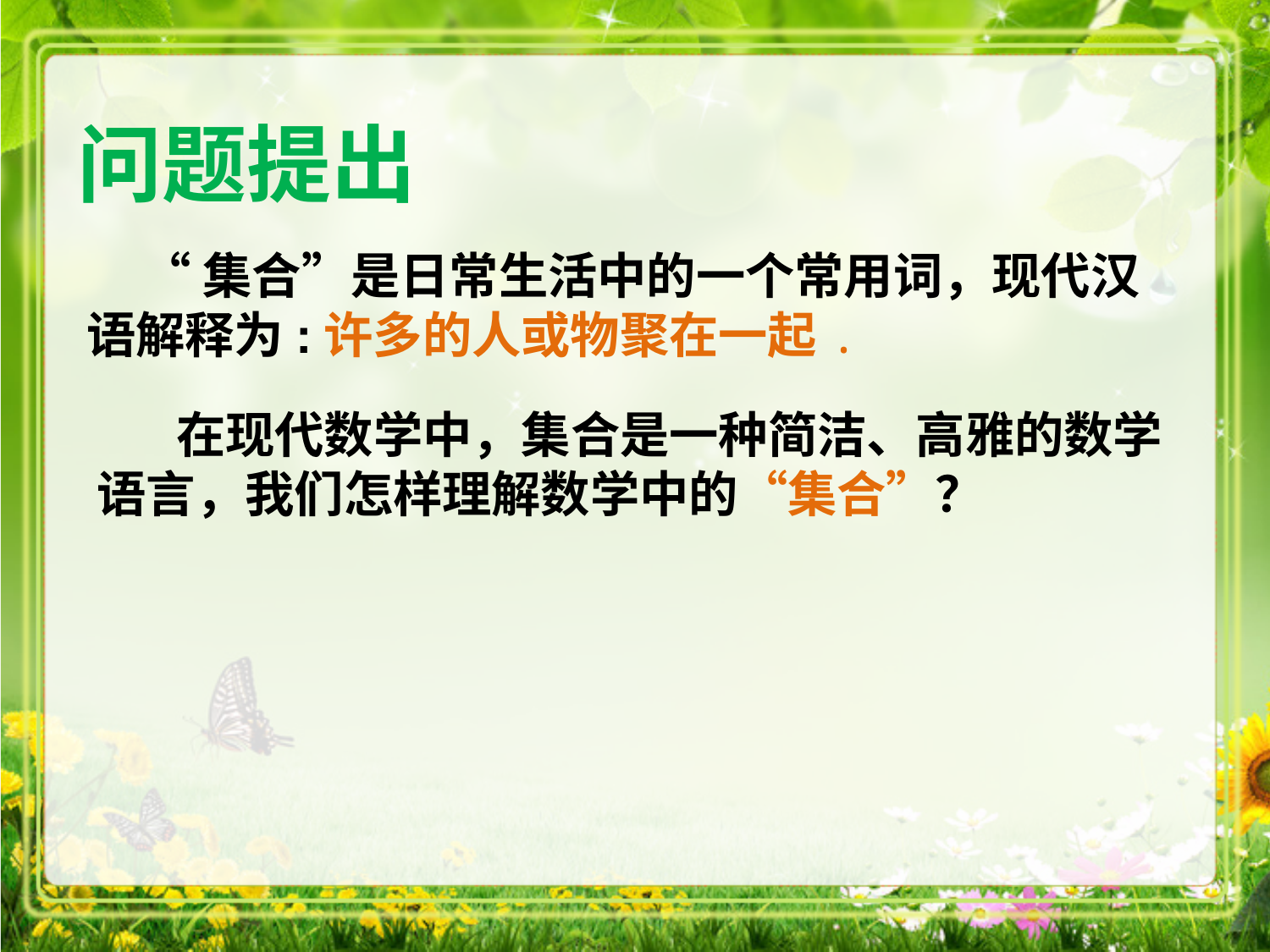

问题提出
     “集合”是日常生活中的一个常用词，现代汉语解释为:许多的人或物聚在一起.
      在现代数学中，集合是一种简洁、高雅的数学语言，我们怎样理解数学中的“集合”？